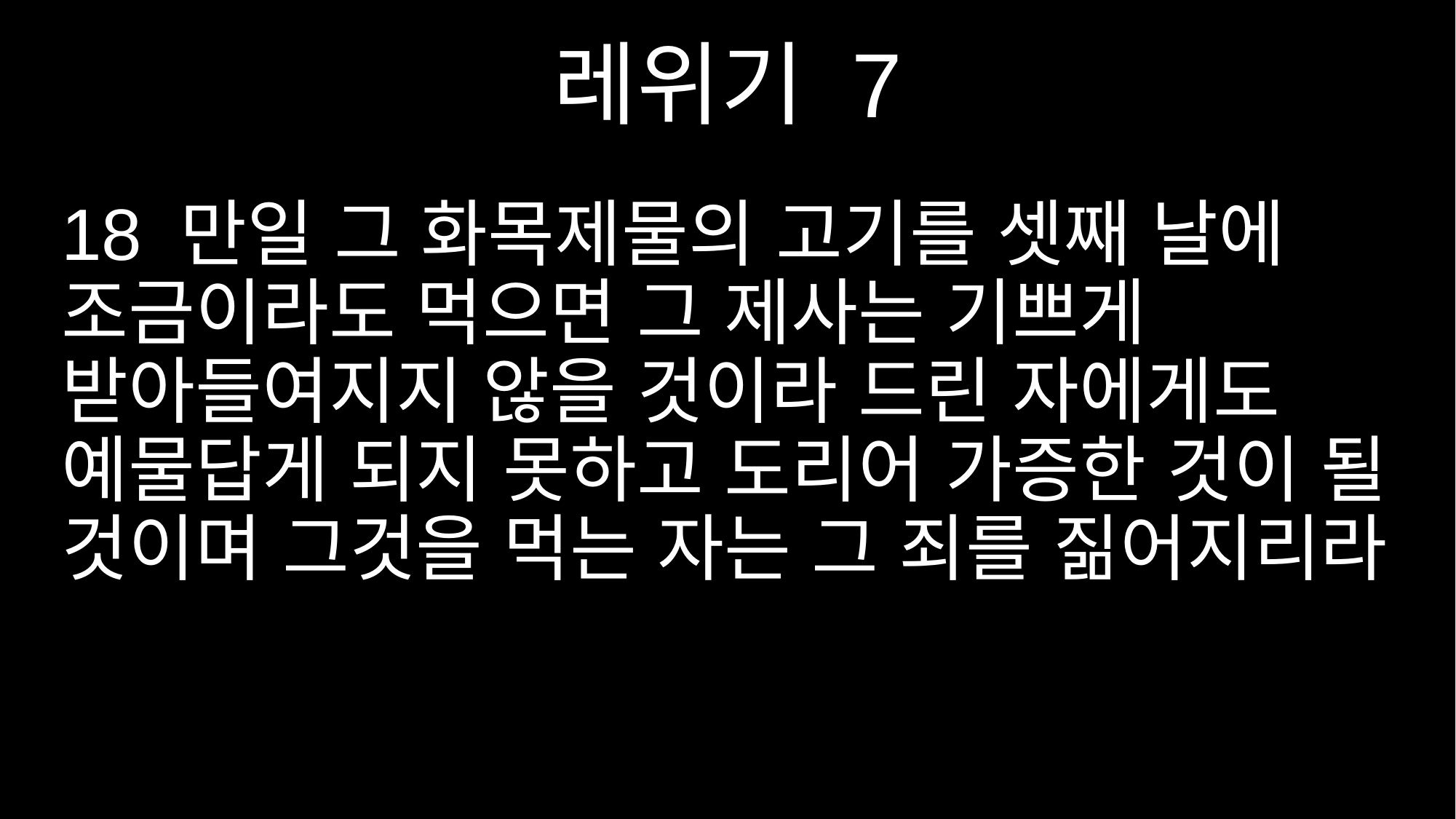

레위기 7
18 만일 그 화목제물의 고기를 셋째 날에 조금이라도 먹으면 그 제사는 기쁘게 받아들여지지 않을 것이라 드린 자에게도 예물답게 되지 못하고 도리어 가증한 것이 될 것이며 그것을 먹는 자는 그 죄를 짊어지리라